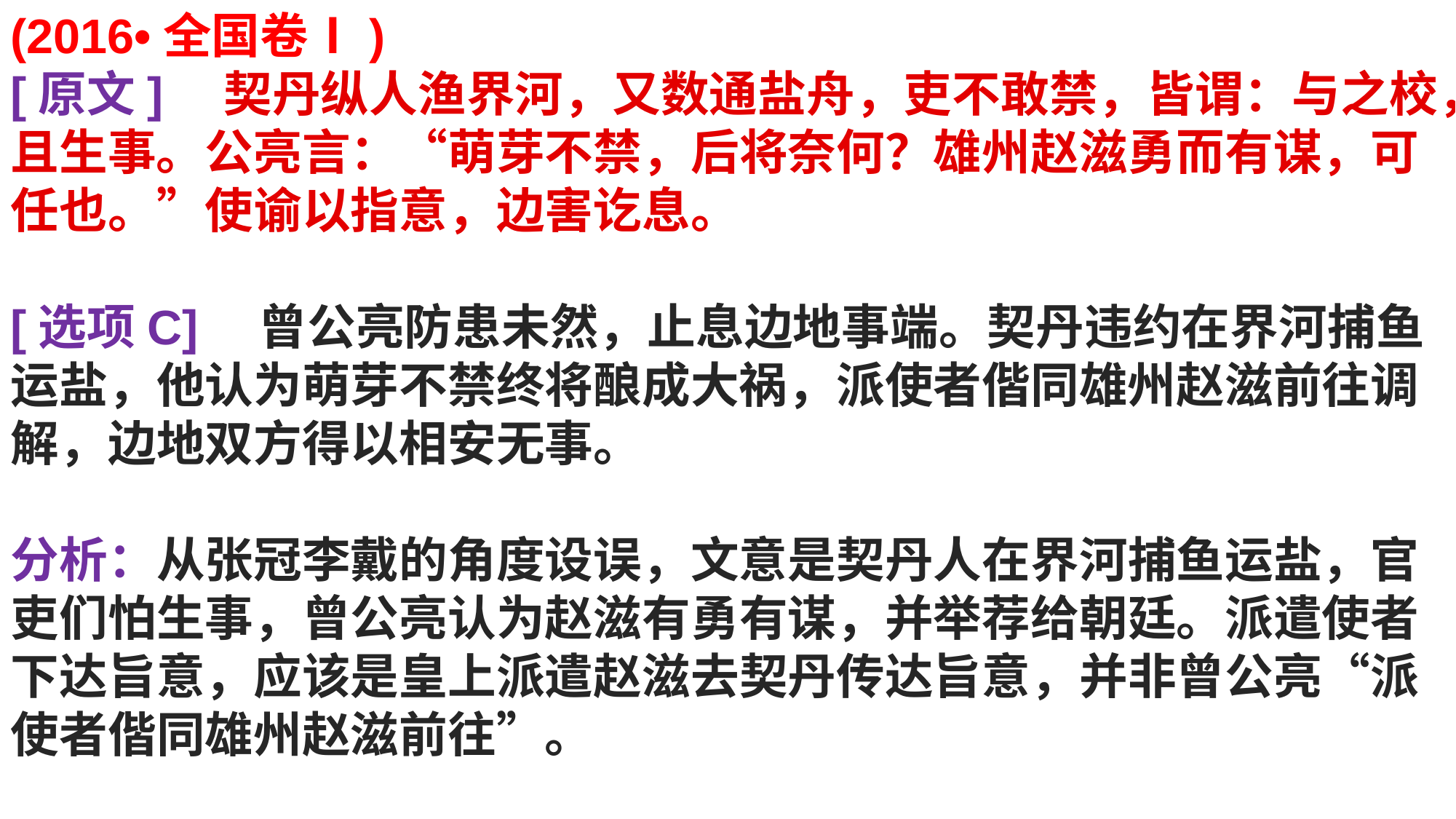

(2016•全国卷Ⅰ)
[原文]　契丹纵人渔界河，又数通盐舟，吏不敢禁，皆谓：与之校，且生事。公亮言：“萌芽不禁，后将奈何？雄州赵滋勇而有谋，可任也。”使谕以指意，边害讫息。

[选项C]　曾公亮防患未然，止息边地事端。契丹违约在界河捕鱼运盐，他认为萌芽不禁终将酿成大祸，派使者偕同雄州赵滋前往调解，边地双方得以相安无事。

分析：从张冠李戴的角度设误，文意是契丹人在界河捕鱼运盐，官吏们怕生事，曾公亮认为赵滋有勇有谋，并举荐给朝廷。派遣使者下达旨意，应该是皇上派遣赵滋去契丹传达旨意，并非曾公亮“派使者偕同雄州赵滋前往”。
17